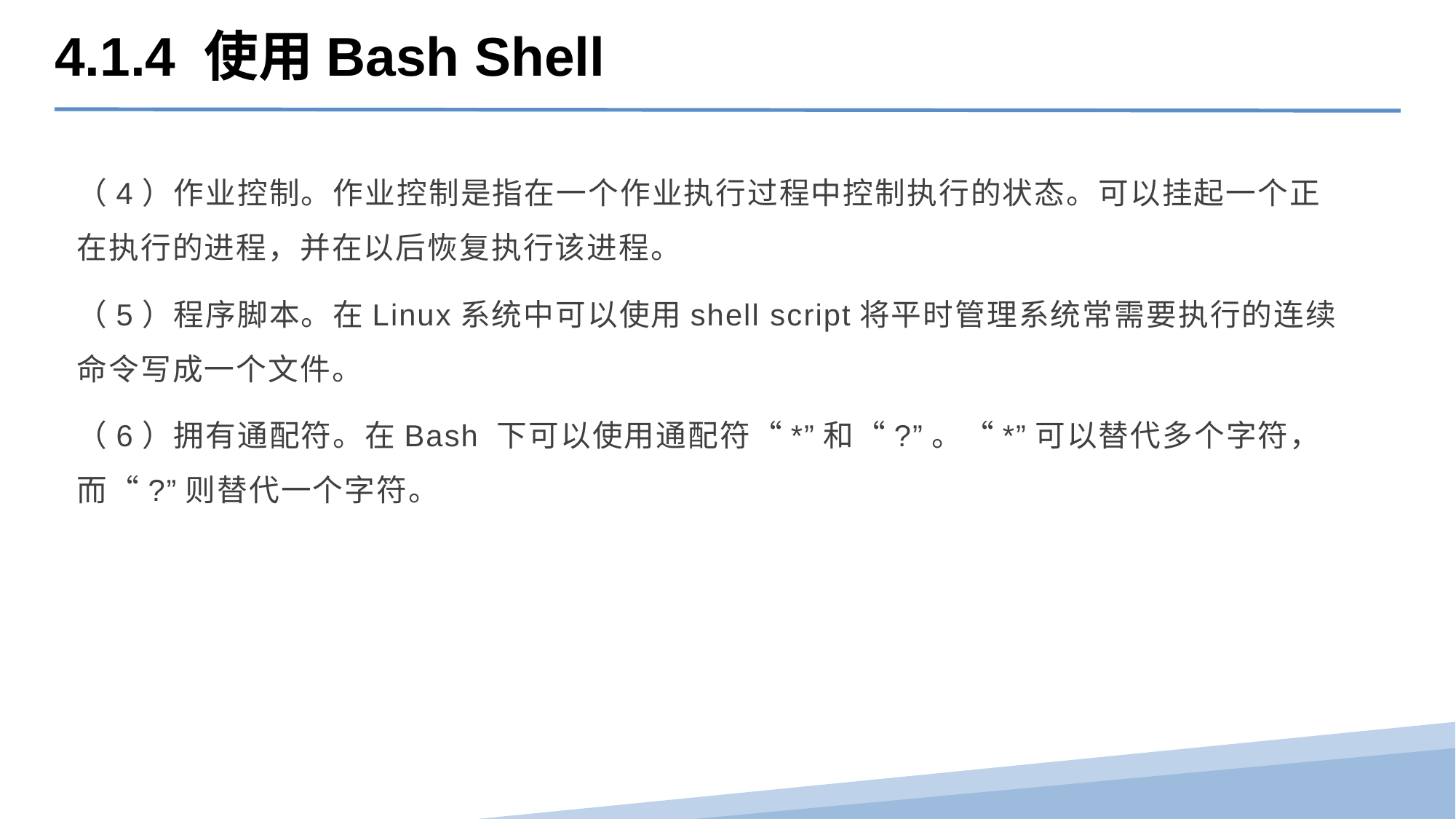

4.1.4 使用Bash Shell
（4）作业控制。作业控制是指在一个作业执行过程中控制执行的状态。可以挂起一个正在执行的进程，并在以后恢复执行该进程。
（5）程序脚本。在Linux系统中可以使用shell script将平时管理系统常需要执行的连续命令写成一个文件。
（6）拥有通配符。在Bash 下可以使用通配符“*”和“?”。“*”可以替代多个字符，而“?”则替代一个字符。